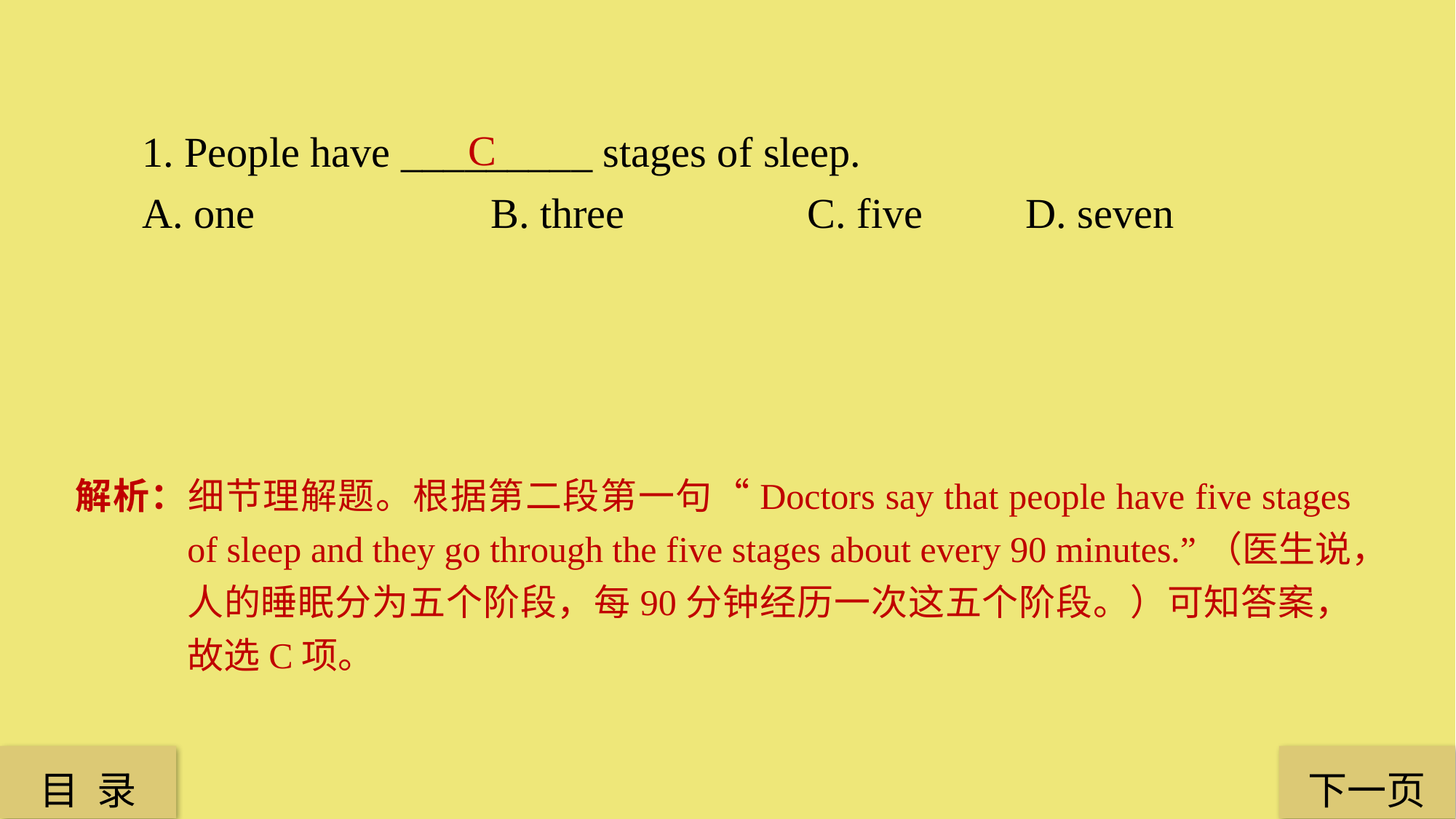

1. People have _________ stages of sleep.
A. one 	 	  B. three 	 	 C. five 	 D. seven
C
解析：细节理解题。根据第二段第一句“Doctors say that people have five stages of sleep and they go through the five stages about every 90 minutes.”（医生说，人的睡眠分为五个阶段，每90分钟经历一次这五个阶段。）可知答案，故选C项。